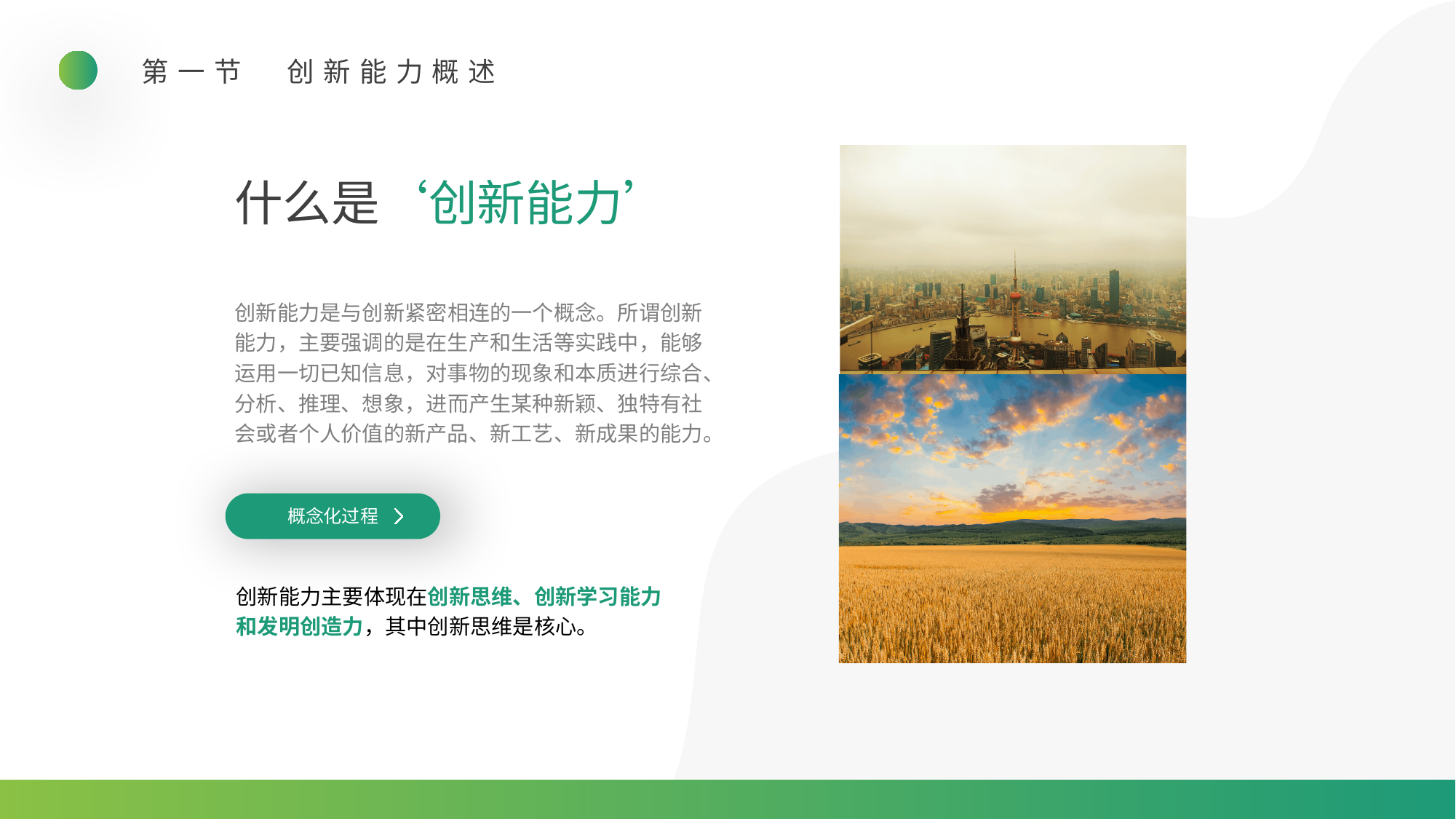

第一节　创新能力概述

什么是‘创新能力’
创新能力是与创新紧密相连的一个概念。所谓创新能力，主要强调的是在生产和生活等实践中，能够运用一切已知信息，对事物的现象和本质进行综合、分析、推理、想象，进而产生某种新颖、独特有社会或者个人价值的新产品、新工艺、新成果的能力。

概念化过程

创新能力主要体现在创新思维、创新学习能力和发明创造力，其中创新思维是核心。